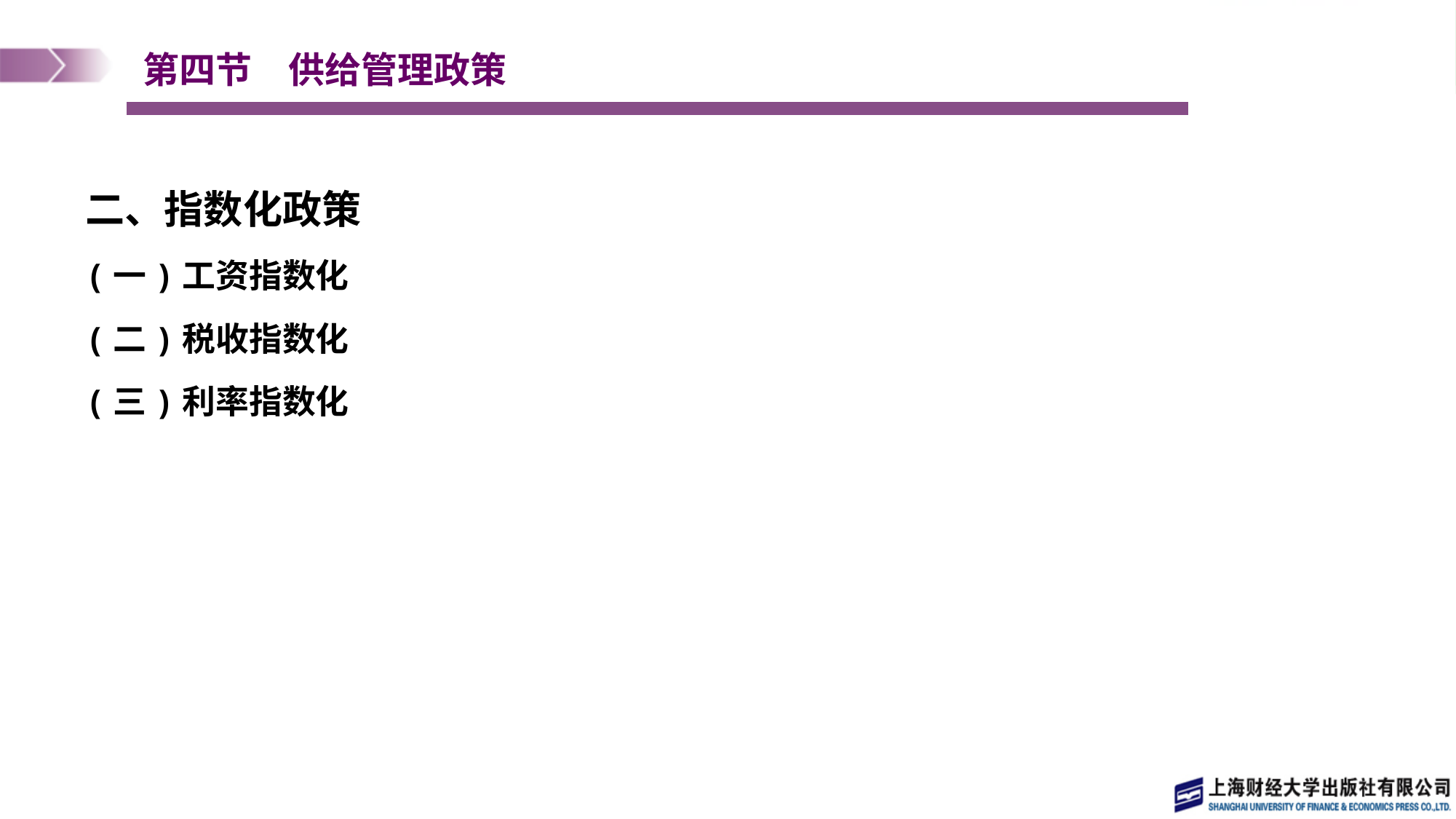

# 第四节　供给管理政策
二、指数化政策
(一)工资指数化
(二)税收指数化
(三)利率指数化